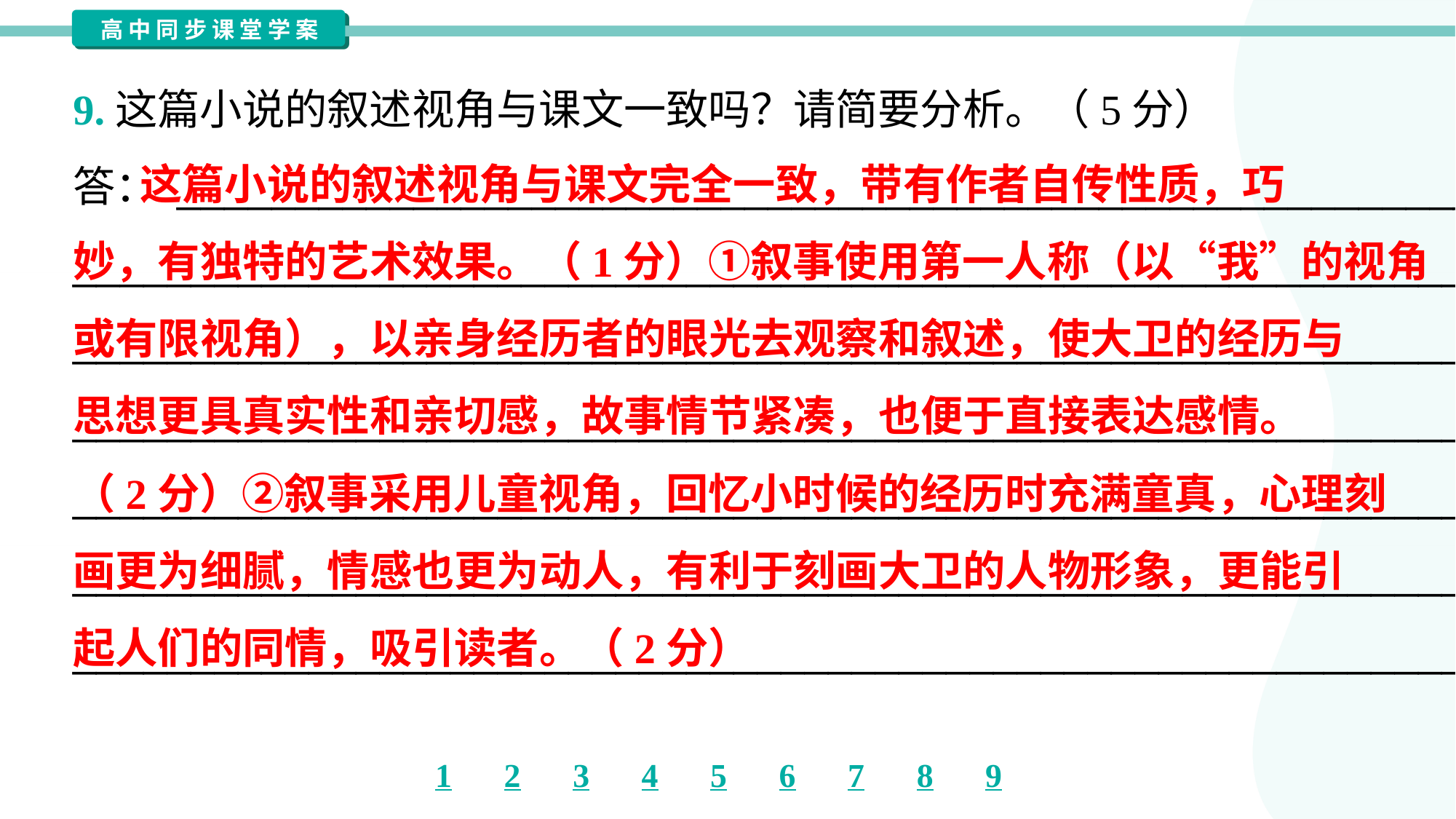

9.这篇小说的叙述视角与课文一致吗？请简要分析。（5分）
答： ________________________________________________________
_____________________________________________________________
_____________________________________________________________
_____________________________________________________________
_____________________________________________________________
_____________________________________________________________
_____________________________________________________________
      这篇小说的叙述视角与课文完全一致，带有作者自传性质，巧
妙，有独特的艺术效果。（1分）①叙事使用第一人称（以“我”的视角
或有限视角），以亲身经历者的眼光去观察和叙述，使大卫的经历与
思想更具真实性和亲切感，故事情节紧凑，也便于直接表达感情。
（2分）②叙事采用儿童视角，回忆小时候的经历时充满童真，心理刻
画更为细腻，情感也更为动人，有利于刻画大卫的人物形象，更能引
起人们的同情，吸引读者。（2分）